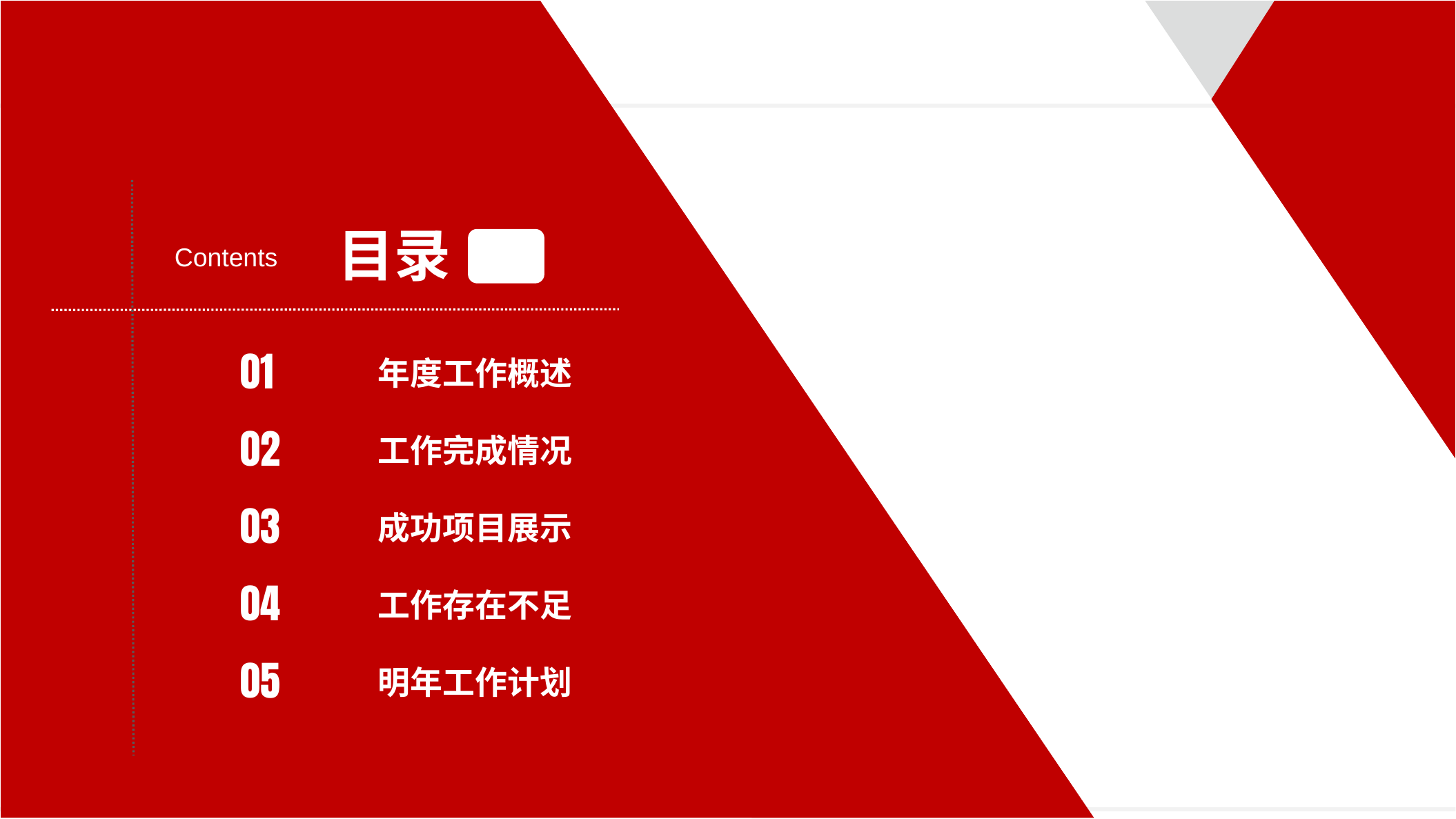

目录

Contents
01

年度工作概述

02

工作完成情况
03

成功项目展示
04

工作存在不足
05

明年工作计划